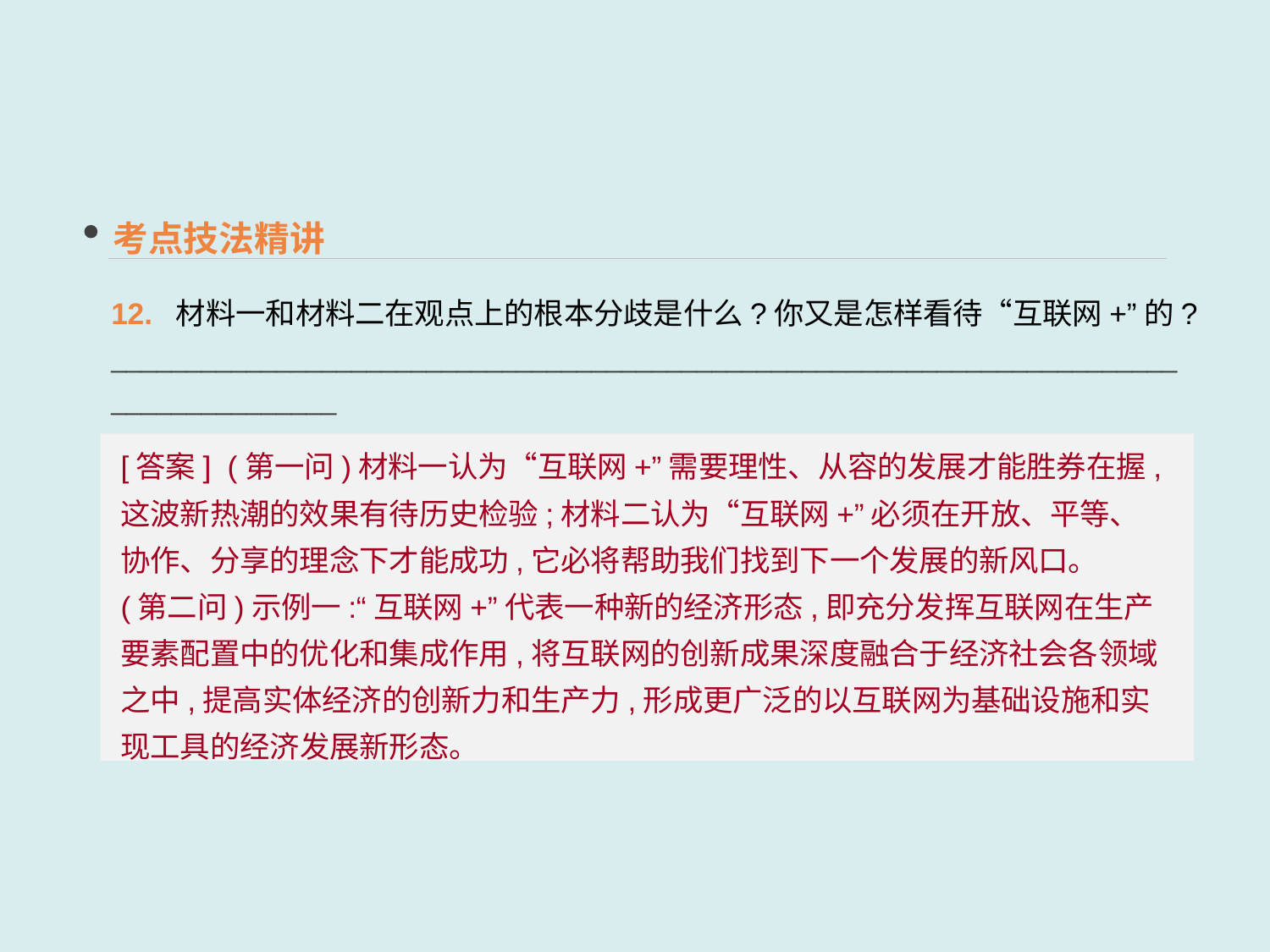

考点技法精讲

12.  材料一和材料二在观点上的根本分歧是什么?你又是怎样看待“互联网+”的?
______________________________________________________________________________________

[答案]  (第一问)材料一认为“互联网+”需要理性、从容的发展才能胜券在握,这波新热潮的效果有待历史检验;材料二认为“互联网+”必须在开放、平等、协作、分享的理念下才能成功,它必将帮助我们找到下一个发展的新风口。
(第二问)示例一:“互联网+”代表一种新的经济形态,即充分发挥互联网在生产要素配置中的优化和集成作用,将互联网的创新成果深度融合于经济社会各领域之中,提高实体经济的创新力和生产力,形成更广泛的以互联网为基础设施和实现工具的经济发展新形态。